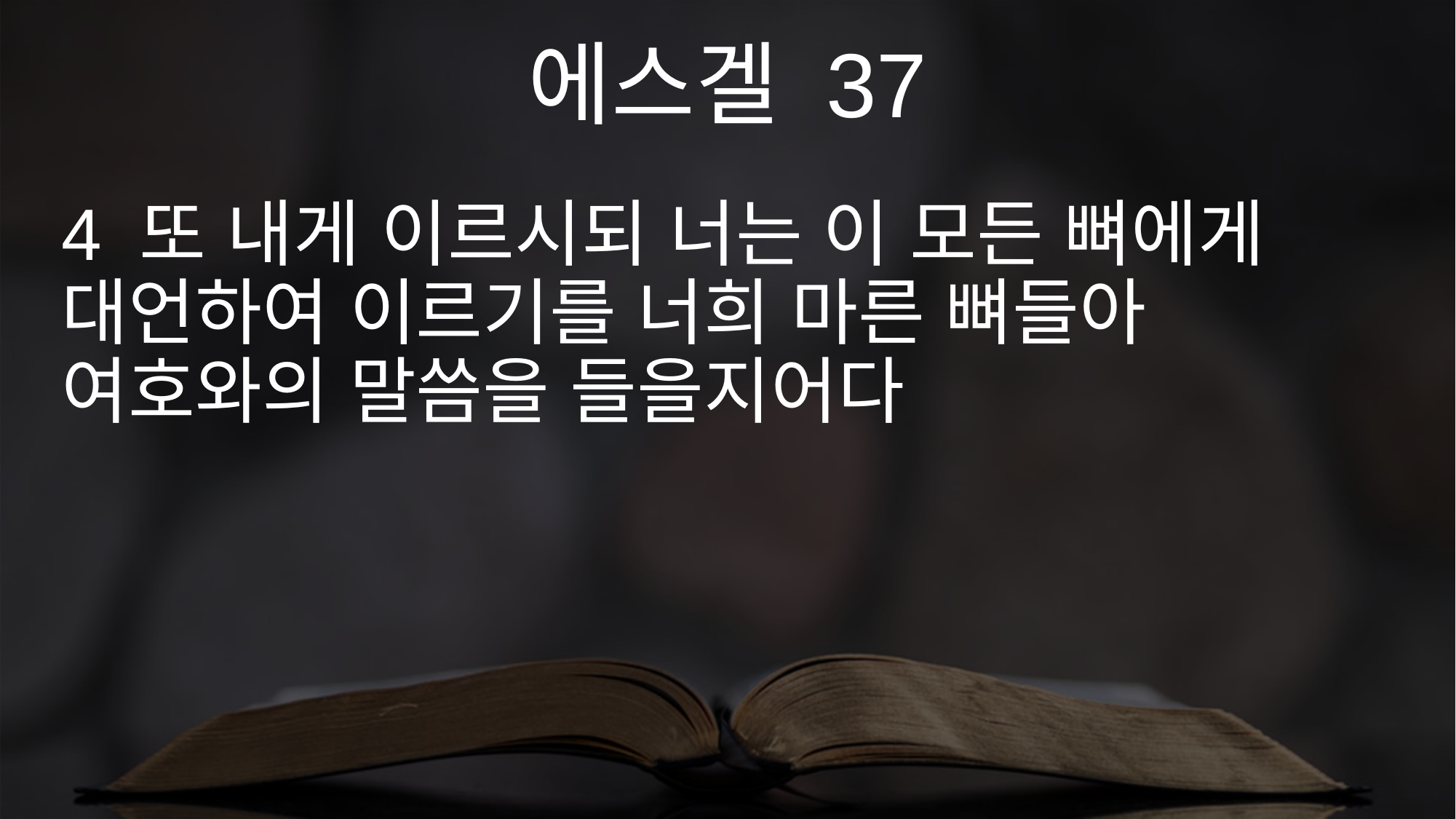

에스겔 37
4 또 내게 이르시되 너는 이 모든 뼈에게 대언하여 이르기를 너희 마른 뼈들아 여호와의 말씀을 들을지어다